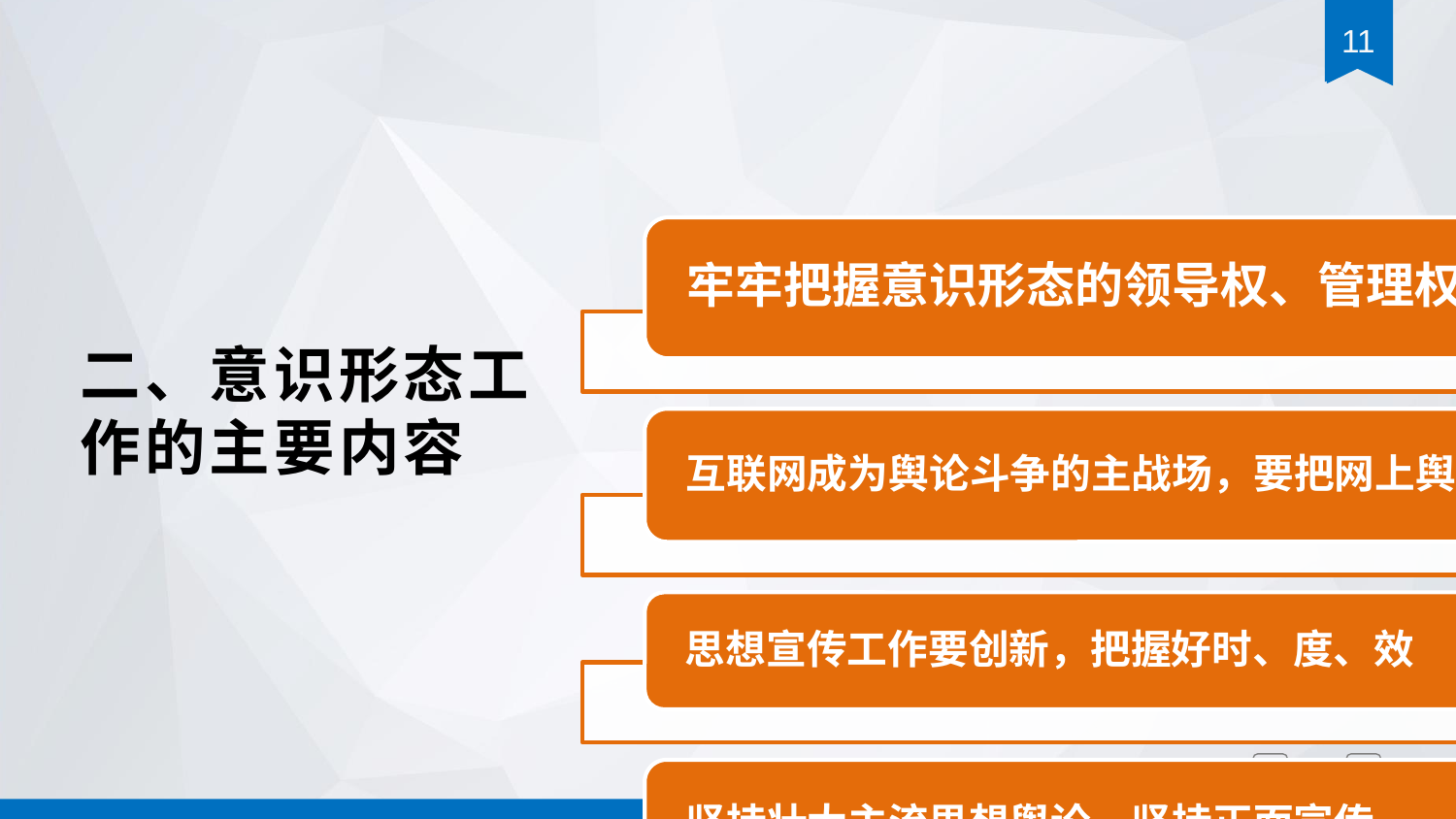

牢牢把握意识形态的领导权、管理权和话语权
互联网成为舆论斗争的主战场，要把网上舆论工作作为重中之重
思想宣传工作要创新，把握好时、度、效
坚持壮大主流思想舆论，坚持正面宣传
二、意识形态工作的主要内容